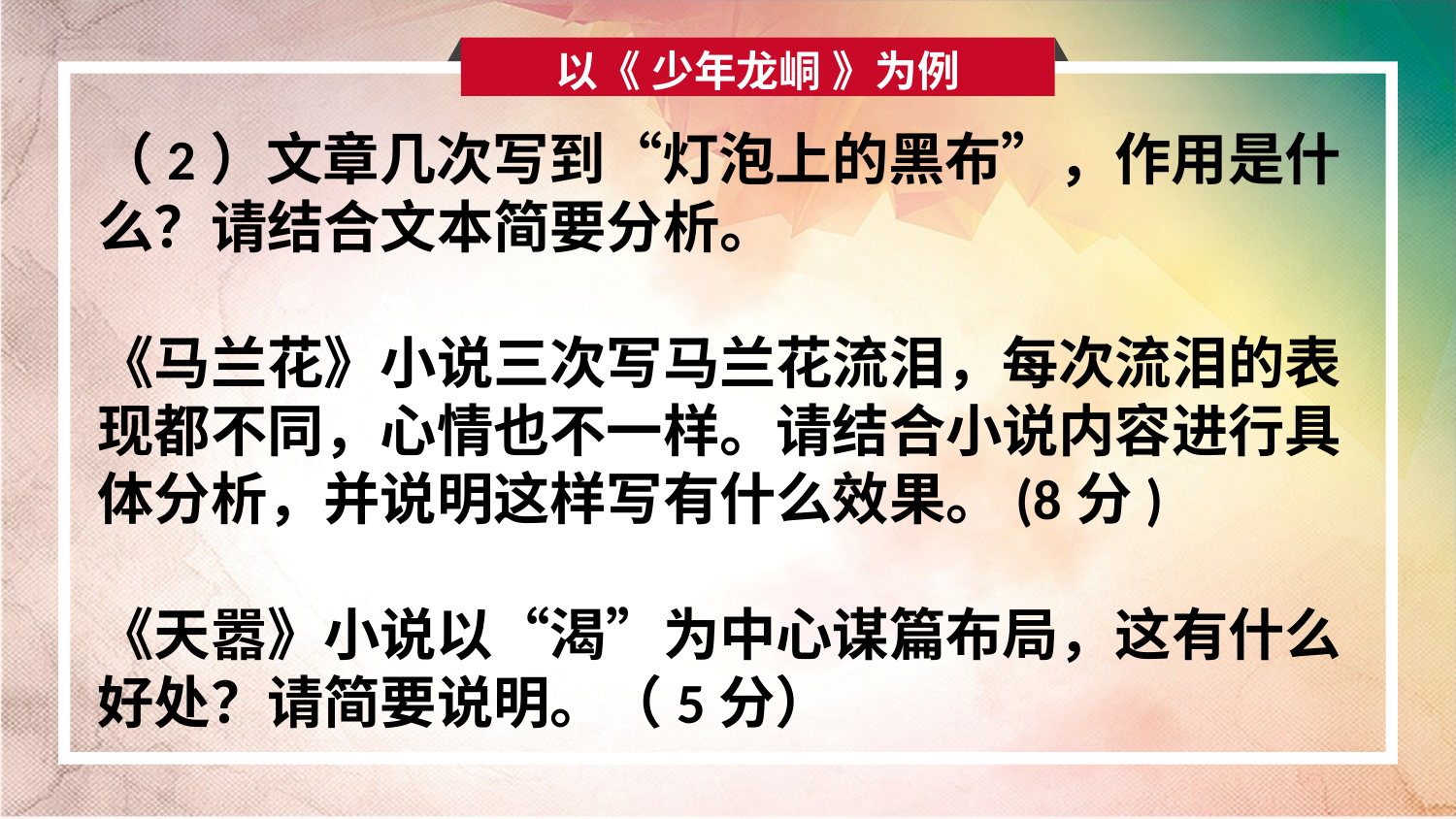

以《 少年龙峒 》为例

（2）文章几次写到“灯泡上的黑布”，作用是什么？请结合文本简要分析。

《马兰花》小说三次写马兰花流泪，每次流泪的表现都不同，心情也不一样。请结合小说内容进行具体分析，并说明这样写有什么效果。(8分)

《天嚣》小说以“渴”为中心谋篇布局，这有什么好处？请简要说明。（5分）